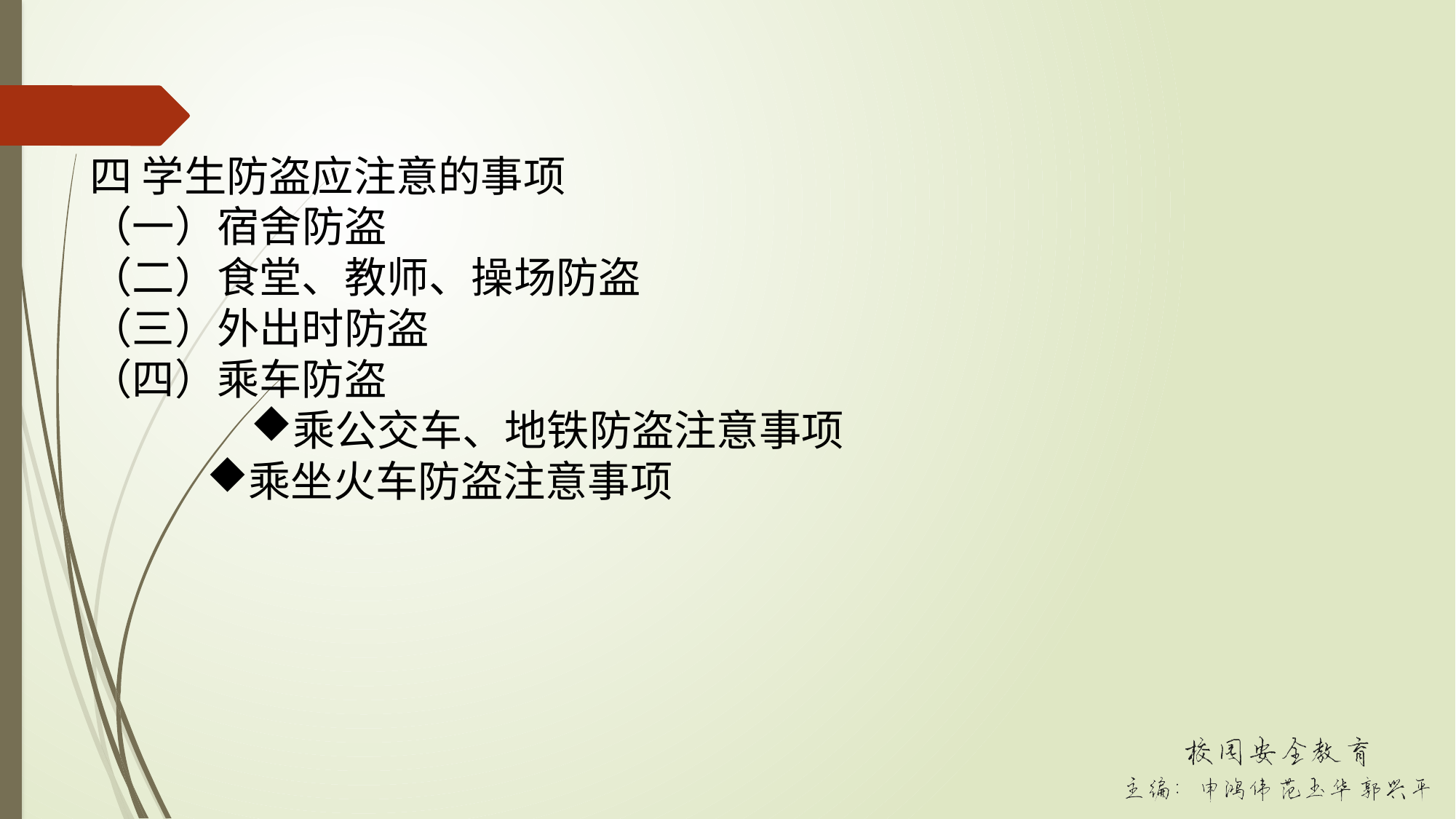

四 学生防盗应注意的事项
（一）宿舍防盗
（二）食堂、教师、操场防盗
（三）外出时防盗
（四）乘车防盗
乘公交车、地铁防盗注意事项
乘坐火车防盗注意事项